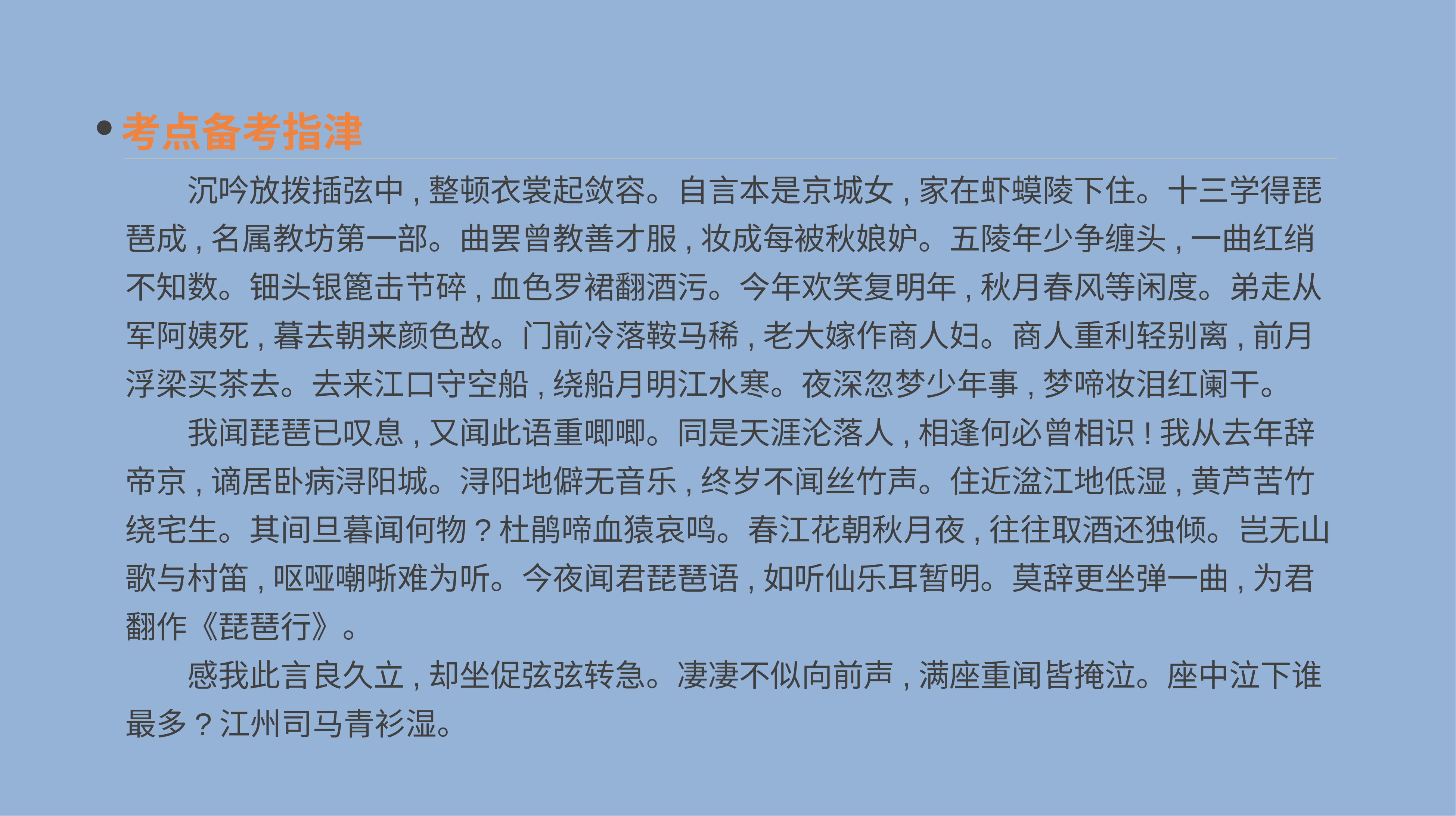

考点备考指津

　　沉吟放拨插弦中,整顿衣裳起敛容。自言本是京城女,家在虾蟆陵下住。十三学得琵琶成,名属教坊第一部。曲罢曾教善才服,妆成每被秋娘妒。五陵年少争缠头,一曲红绡不知数。钿头银篦击节碎,血色罗裙翻酒污。今年欢笑复明年,秋月春风等闲度。弟走从军阿姨死,暮去朝来颜色故。门前冷落鞍马稀,老大嫁作商人妇。商人重利轻别离,前月浮梁买茶去。去来江口守空船,绕船月明江水寒。夜深忽梦少年事,梦啼妆泪红阑干。
　　我闻琵琶已叹息,又闻此语重唧唧。同是天涯沦落人,相逢何必曾相识!我从去年辞帝京,谪居卧病浔阳城。浔阳地僻无音乐,终岁不闻丝竹声。住近湓江地低湿,黄芦苦竹绕宅生。其间旦暮闻何物?杜鹃啼血猿哀鸣。春江花朝秋月夜,往往取酒还独倾。岂无山歌与村笛,呕哑嘲哳难为听。今夜闻君琵琶语,如听仙乐耳暂明。莫辞更坐弹一曲,为君翻作《琵琶行》。
　　感我此言良久立,却坐促弦弦转急。凄凄不似向前声,满座重闻皆掩泣。座中泣下谁最多?江州司马青衫湿。